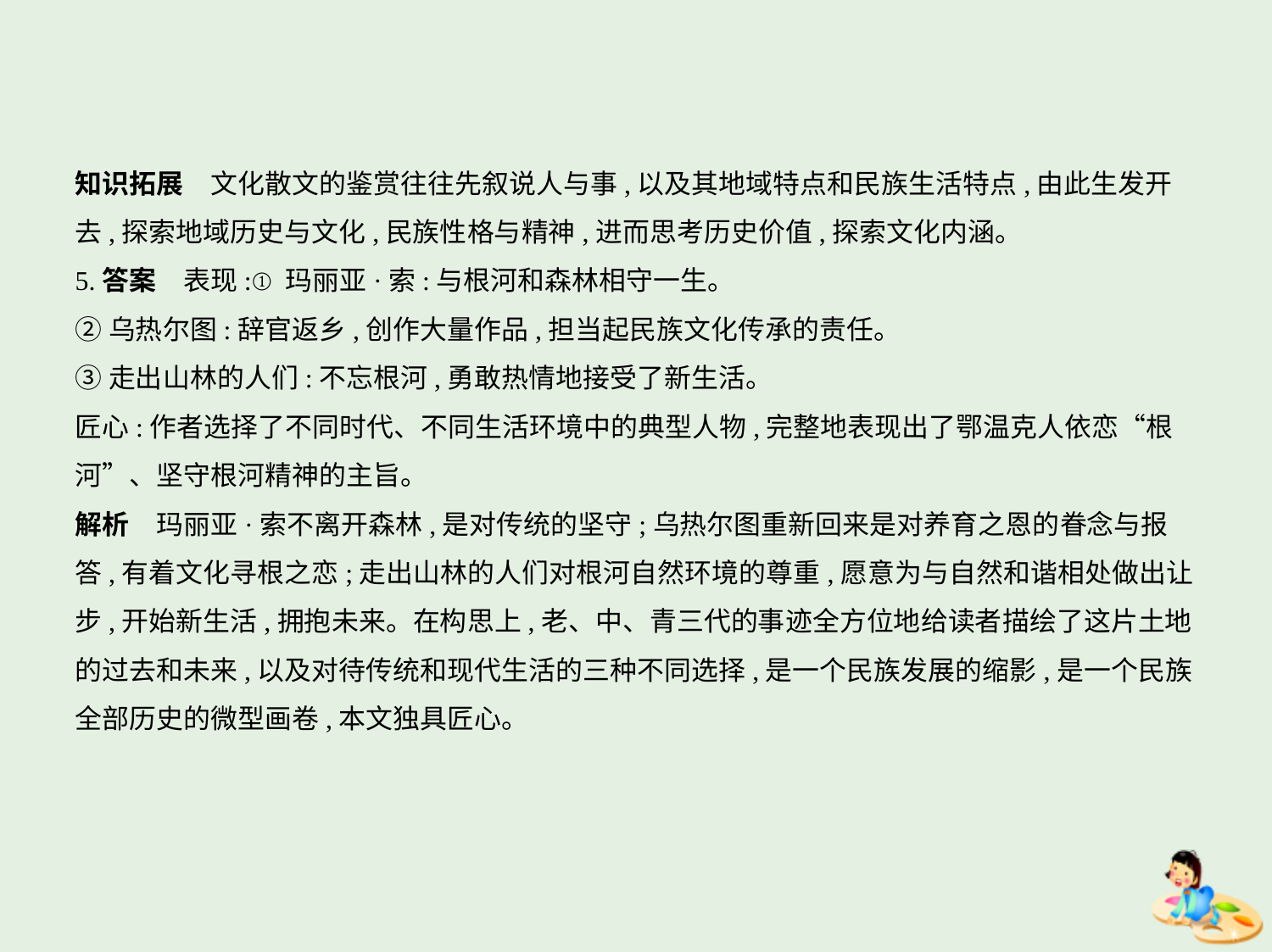

知识拓展　文化散文的鉴赏往往先叙说人与事,以及其地域特点和民族生活特点,由此生发开
去,探索地域历史与文化,民族性格与精神,进而思考历史价值,探索文化内涵。
5.答案　表现:①玛丽亚·索:与根河和森林相守一生。
②乌热尔图:辞官返乡,创作大量作品,担当起民族文化传承的责任。
③走出山林的人们:不忘根河,勇敢热情地接受了新生活。
匠心:作者选择了不同时代、不同生活环境中的典型人物,完整地表现出了鄂温克人依恋“根
河”、坚守根河精神的主旨。
解析　玛丽亚·索不离开森林,是对传统的坚守;乌热尔图重新回来是对养育之恩的眷念与报
答,有着文化寻根之恋;走出山林的人们对根河自然环境的尊重,愿意为与自然和谐相处做出让
步,开始新生活,拥抱未来。在构思上,老、中、青三代的事迹全方位地给读者描绘了这片土地
的过去和未来,以及对待传统和现代生活的三种不同选择,是一个民族发展的缩影,是一个民族
全部历史的微型画卷,本文独具匠心。